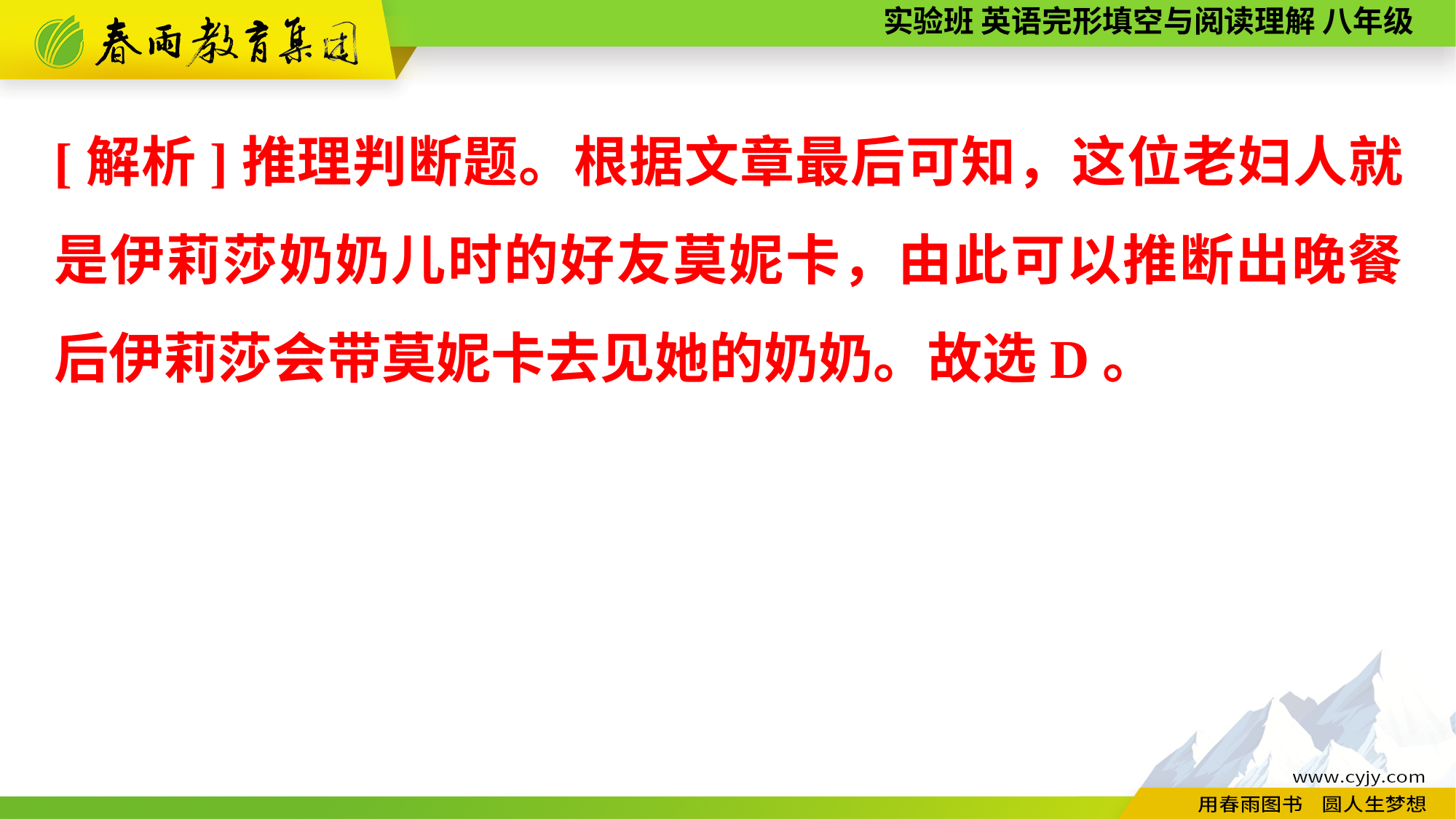

[解析]推理判断题。根据文章最后可知，这位老妇人就是伊莉莎奶奶儿时的好友莫妮卡，由此可以推断出晚餐后伊莉莎会带莫妮卡去见她的奶奶。故选D。